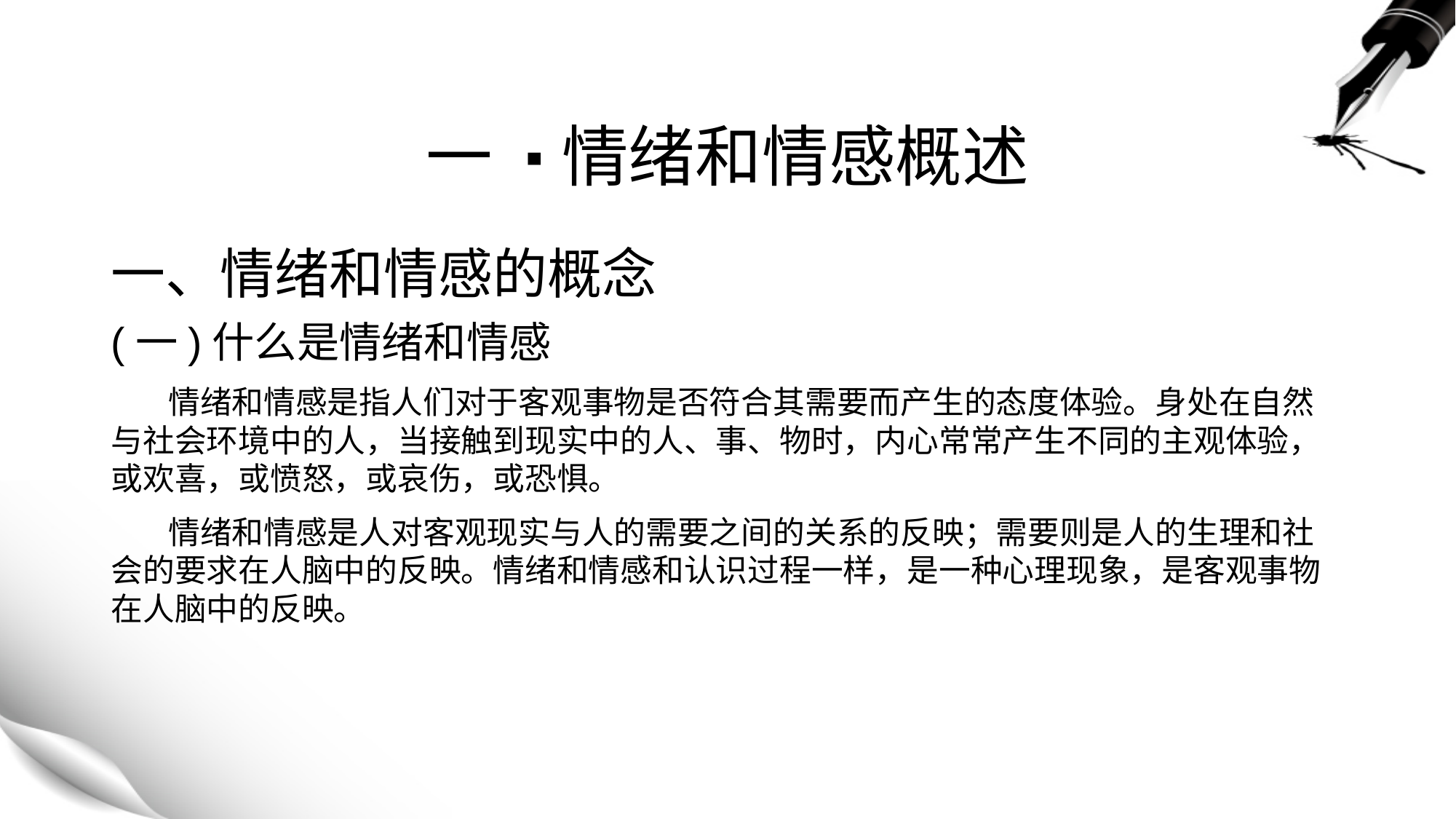

# 一 ·情绪和情感概述
一、情绪和情感的概念
(一)什么是情绪和情感
       情绪和情感是指人们对于客观事物是否符合其需要而产生的态度体验。身处在自然与社会环境中的人，当接触到现实中的人、事、物时，内心常常产生不同的主观体验，或欢喜，或愤怒，或哀伤，或恐惧。
       情绪和情感是人对客观现实与人的需要之间的关系的反映；需要则是人的生理和社会的要求在人脑中的反映。情绪和情感和认识过程一样，是一种心理现象，是客观事物在人脑中的反映。